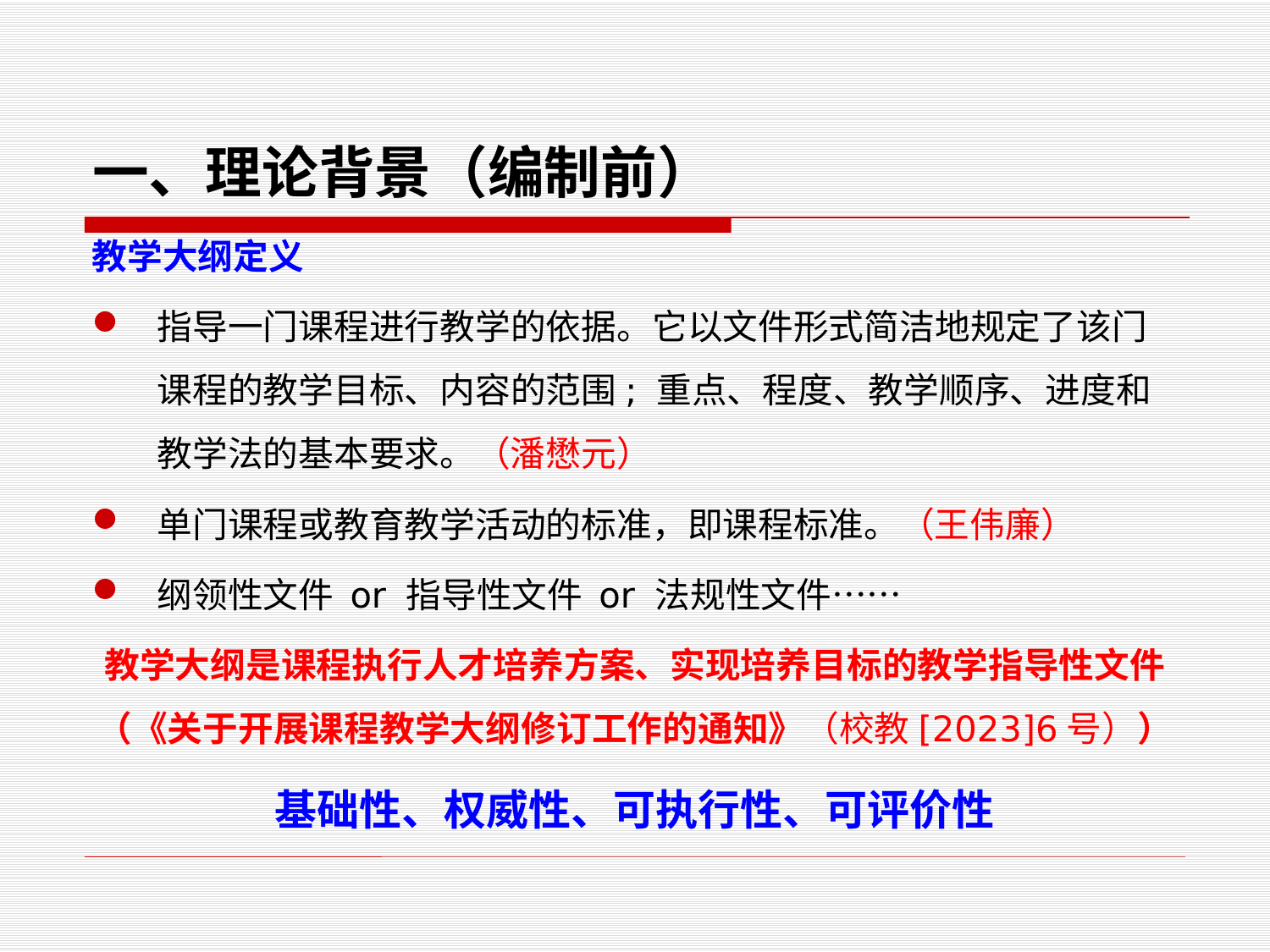

# 一、理论背景（编制前）
教学大纲定义
指导一门课程进行教学的依据。它以文件形式简洁地规定了该门课程的教学目标、内容的范围; 重点、程度、教学顺序、进度和教学法的基本要求。（潘懋元）
单门课程或教育教学活动的标准，即课程标准。（王伟廉）
纲领性文件 or 指导性文件 or 法规性文件……
教学大纲是课程执行人才培养方案、实现培养目标的教学指导性文件（《关于开展课程教学大纲修订工作的通知》（校教[2023]6号））
基础性、权威性、可执行性、可评价性